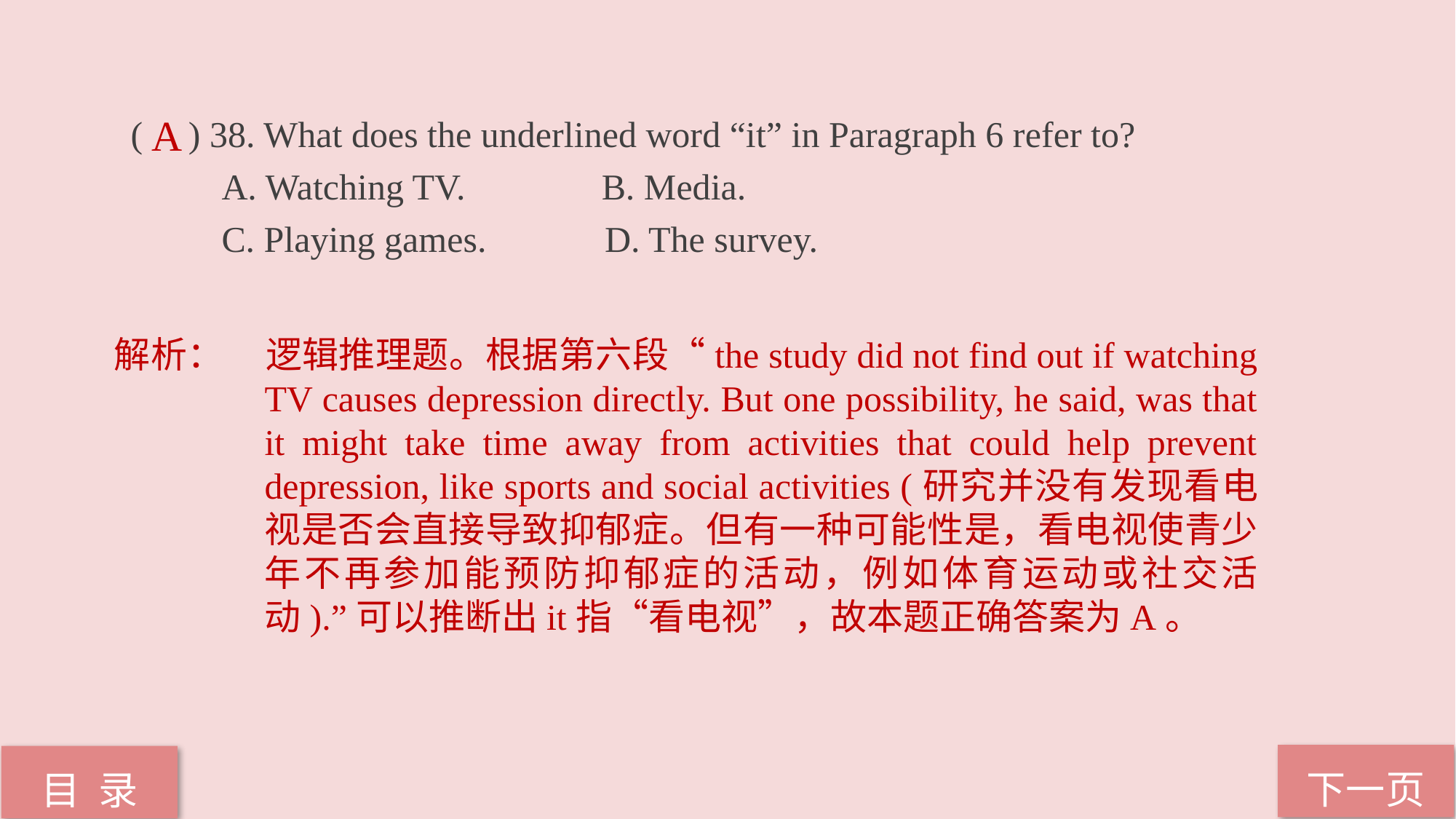

(     ) 38. What does the underlined word “it” in Paragraph 6 refer to?
          A. Watching TV.               B. Media.
          C. Playing games.             D. The survey.
A
解析：	逻辑推理题。根据第六段“the study did not find out if watching TV causes depression directly. But one possibility, he said, was that it might take time away from activities that could help prevent depression, like sports and social activities (研究并没有发现看电视是否会直接导致抑郁症。但有一种可能性是，看电视使青少年不再参加能预防抑郁症的活动，例如体育运动或社交活动).”可以推断出it指“看电视”，故本题正确答案为A。